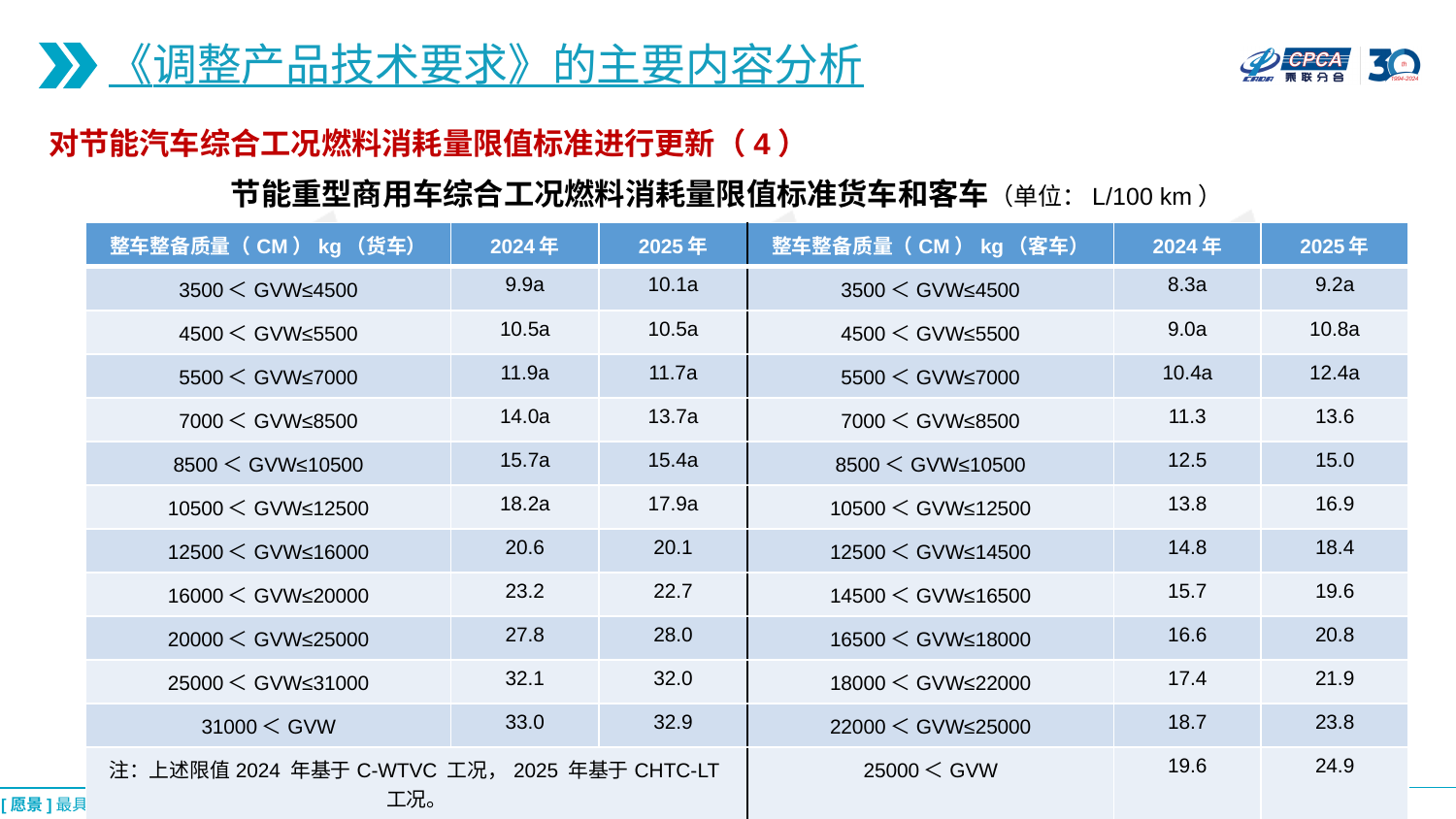

《调整产品技术要求》的主要内容分析
对节能汽车综合工况燃料消耗量限值标准进行更新（4）
节能重型商用车综合工况燃料消耗量限值标准货车和客车（单位：L/100 km）
| 整车整备质量（CM）kg（货车） | 2024年 | 2025年 | 整车整备质量（CM）kg（客车） | 2024年 | 2025年 |
| --- | --- | --- | --- | --- | --- |
| 3500＜GVW≤4500 | 9.9a | 10.1a | 3500＜GVW≤4500 | 8.3a | 9.2a |
| 4500＜GVW≤5500 | 10.5a | 10.5a | 4500＜GVW≤5500 | 9.0a | 10.8a |
| 5500＜GVW≤7000 | 11.9a | 11.7a | 5500＜GVW≤7000 | 10.4a | 12.4a |
| 7000＜GVW≤8500 | 14.0a | 13.7a | 7000＜GVW≤8500 | 11.3 | 13.6 |
| 8500＜GVW≤10500 | 15.7a | 15.4a | 8500＜GVW≤10500 | 12.5 | 15.0 |
| 10500＜GVW≤12500 | 18.2a | 17.9a | 10500＜GVW≤12500 | 13.8 | 16.9 |
| 12500＜GVW≤16000 | 20.6 | 20.1 | 12500＜GVW≤14500 | 14.8 | 18.4 |
| 16000＜GVW≤20000 | 23.2 | 22.7 | 14500＜GVW≤16500 | 15.7 | 19.6 |
| 20000＜GVW≤25000 | 27.8 | 28.0 | 16500＜GVW≤18000 | 16.6 | 20.8 |
| 25000＜GVW≤31000 | 32.1 | 32.0 | 18000＜GVW≤22000 | 17.4 | 21.9 |
| 31000＜GVW | 33.0 | 32.9 | 22000＜GVW≤25000 | 18.7 | 23.8 |
| 注：上述限值2024 年基于C-WTVC 工况，2025 年基于CHTC-LT工况。 |  |  | 25000＜GVW | 19.6 | 24.9 |
| a 对于汽油车，2024 年限值乘以1.2，2025 年限值乘以1.3（包括右表） |  |  | 注:上述限值2024 年基于C-WTVC 工况，2025 年基于CHTC-C 工况。 |  |  |